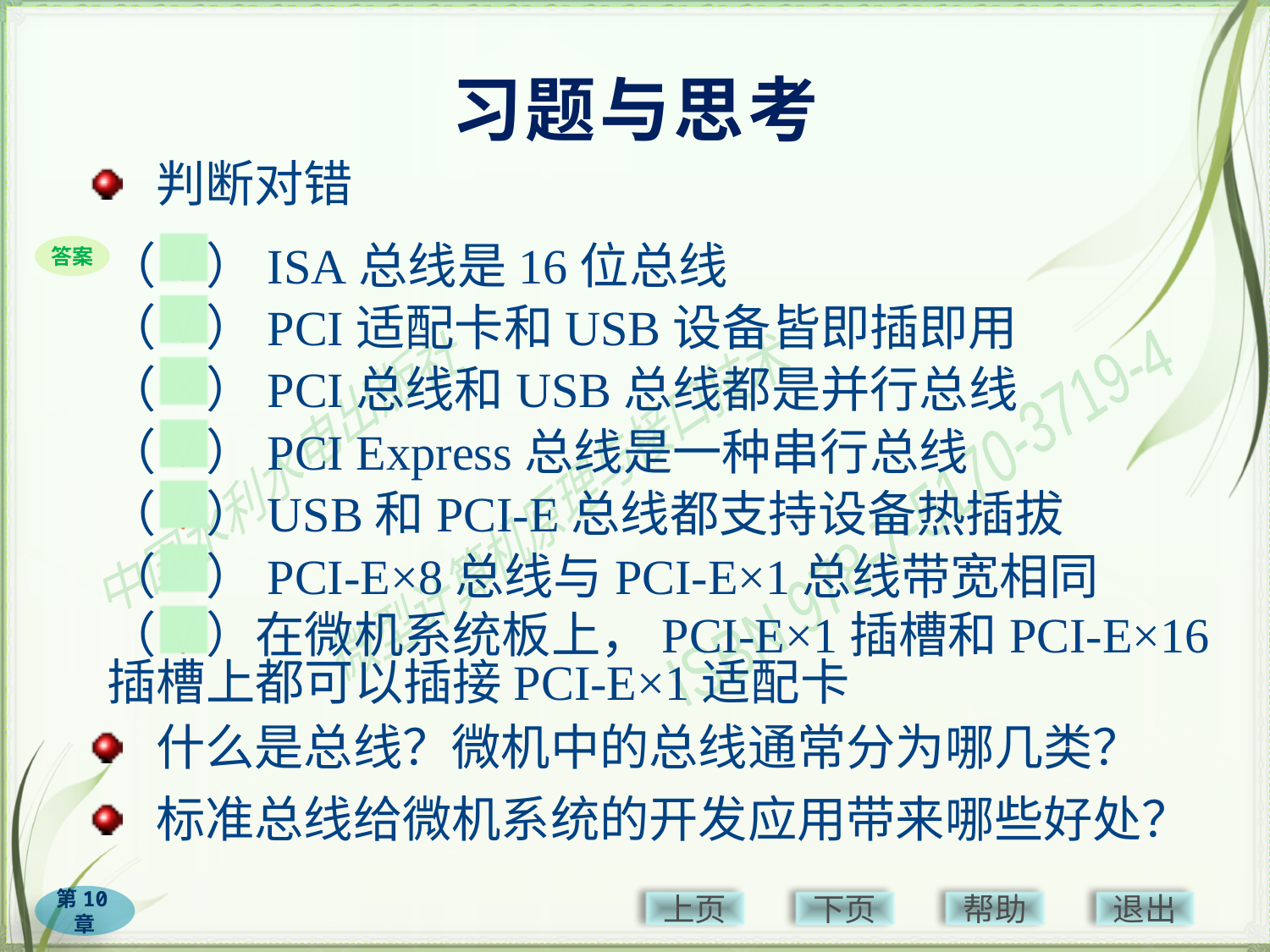

# 习题与思考
  判断对错
√
（　）ISA总线是16位总线
（　）PCI适配卡和USB设备皆即插即用
（　）PCI总线和USB总线都是并行总线
（　）PCI Express总线是一种串行总线
（　）USB和PCI-E总线都支持设备热插拔
（　）PCI-E×8总线与PCI-E×1总线带宽相同
（　）在微机系统板上，PCI-E×1插槽和PCI-E×16插槽上都可以插接PCI-E×1适配卡

答案
√

×

√

√

×

√

  什么是总线？微机中的总线通常分为哪几类？
  标准总线给微机系统的开发应用带来哪些好处？